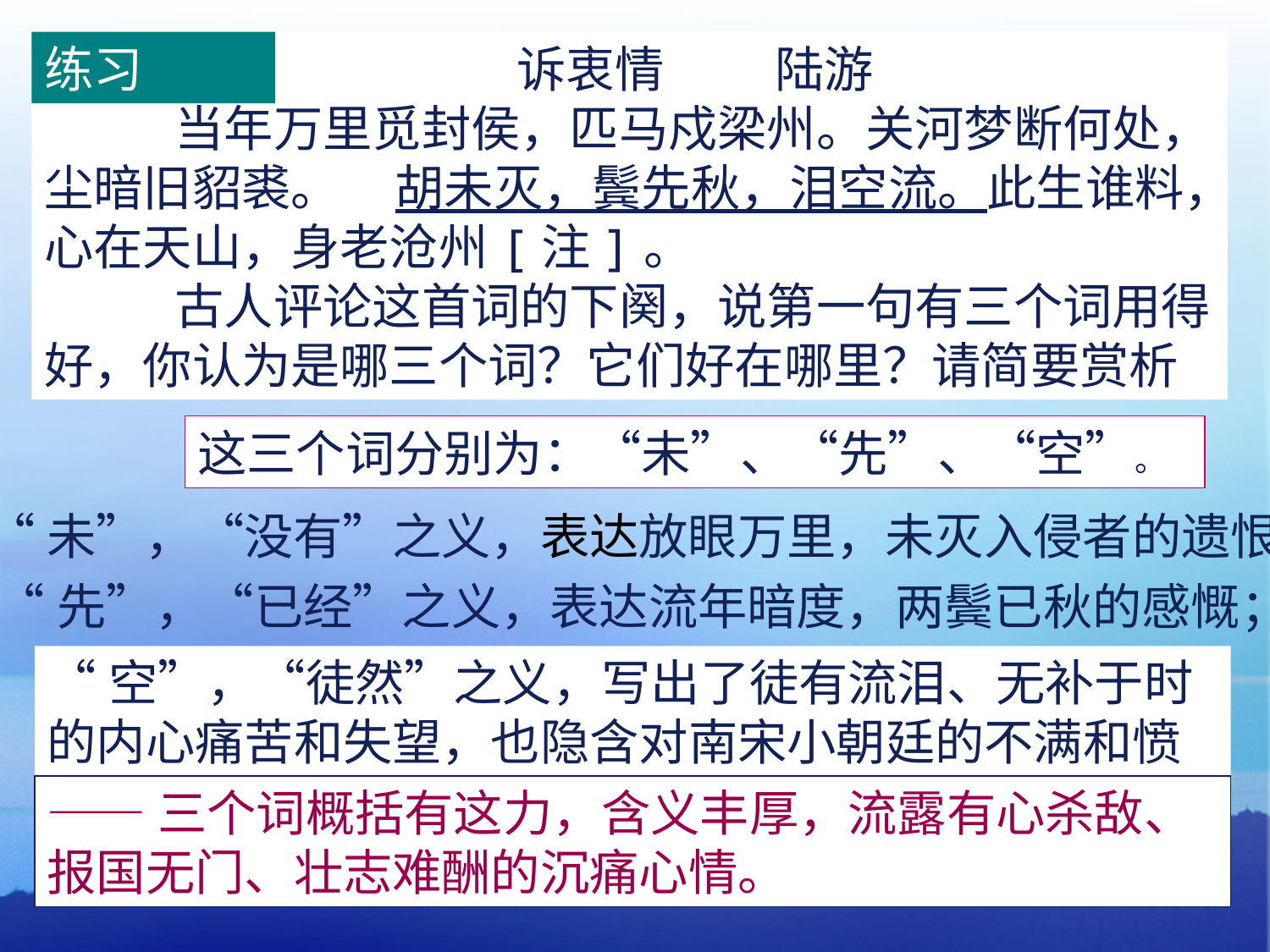

诉衷情          陆游
当年万里觅封侯，匹马戍梁州。关河梦断何处，尘暗旧貂裘。     胡未灭，鬓先秋，泪空流。此生谁料，心在天山，身老沧州[注]。
古人评论这首词的下阕，说第一句有三个词用得好，你认为是哪三个词？它们好在哪里？请简要赏析
练习
这三个词分别为：“未”、“先”、“空”。
“未”，“没有”之义，表达放眼万里，未灭入侵者的遗恨；
“先”，“已经”之义，表达流年暗度，两鬓已秋的感慨；
“空”，“徒然”之义，写出了徒有流泪、无补于时的内心痛苦和失望，也隐含对南宋小朝廷的不满和愤慨。
——三个词概括有这力，含义丰厚，流露有心杀敌、报国无门、壮志难酬的沉痛心情。